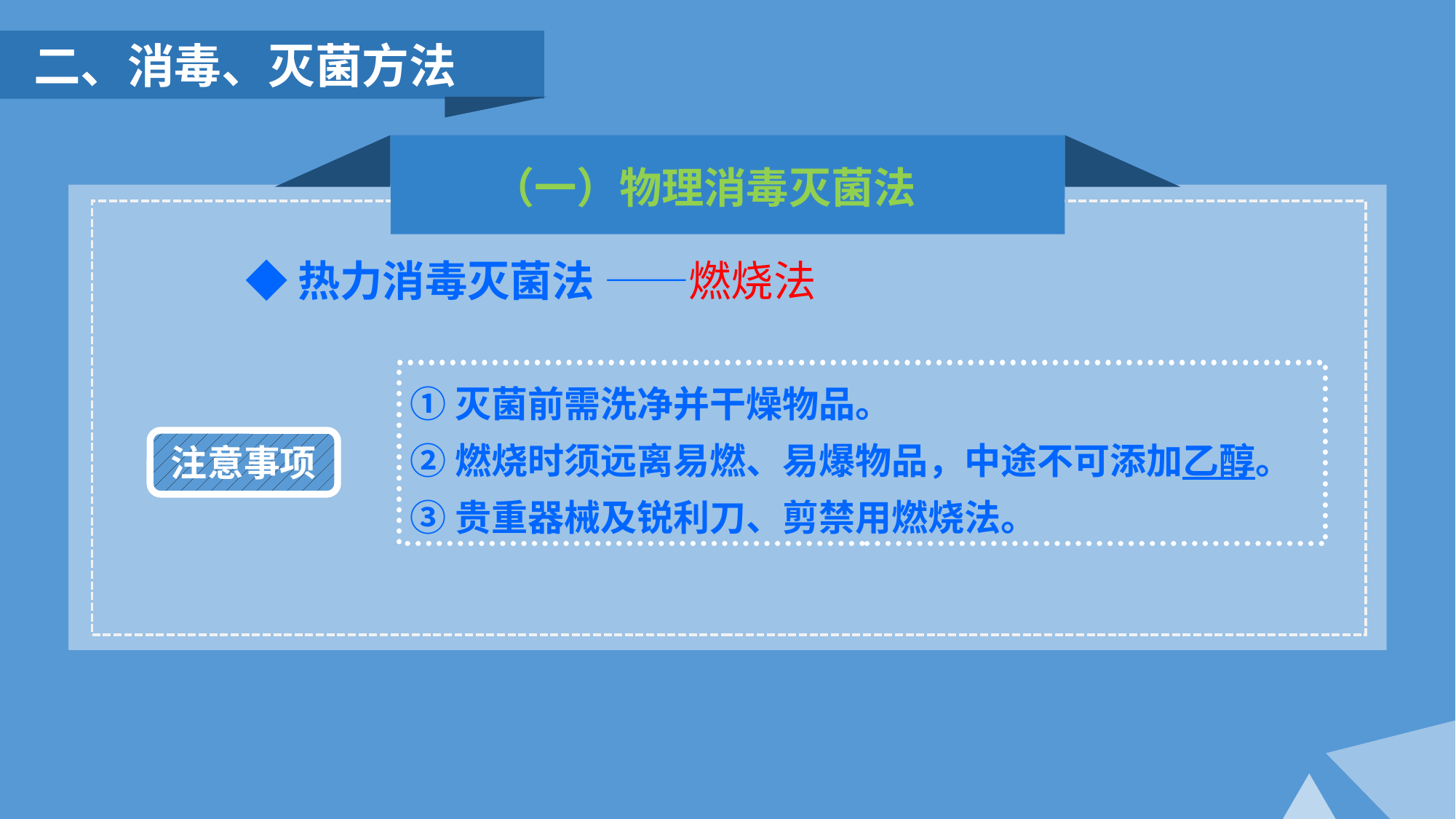

二、消毒、灭菌方法

（一）物理消毒灭菌法

◆热力消毒灭菌法 ——燃烧法

①灭菌前需洗净并干燥物品。
②燃烧时须远离易燃、易爆物品，中途不可添加乙醇。
③贵重器械及锐利刀、剪禁用燃烧法。
注意事项